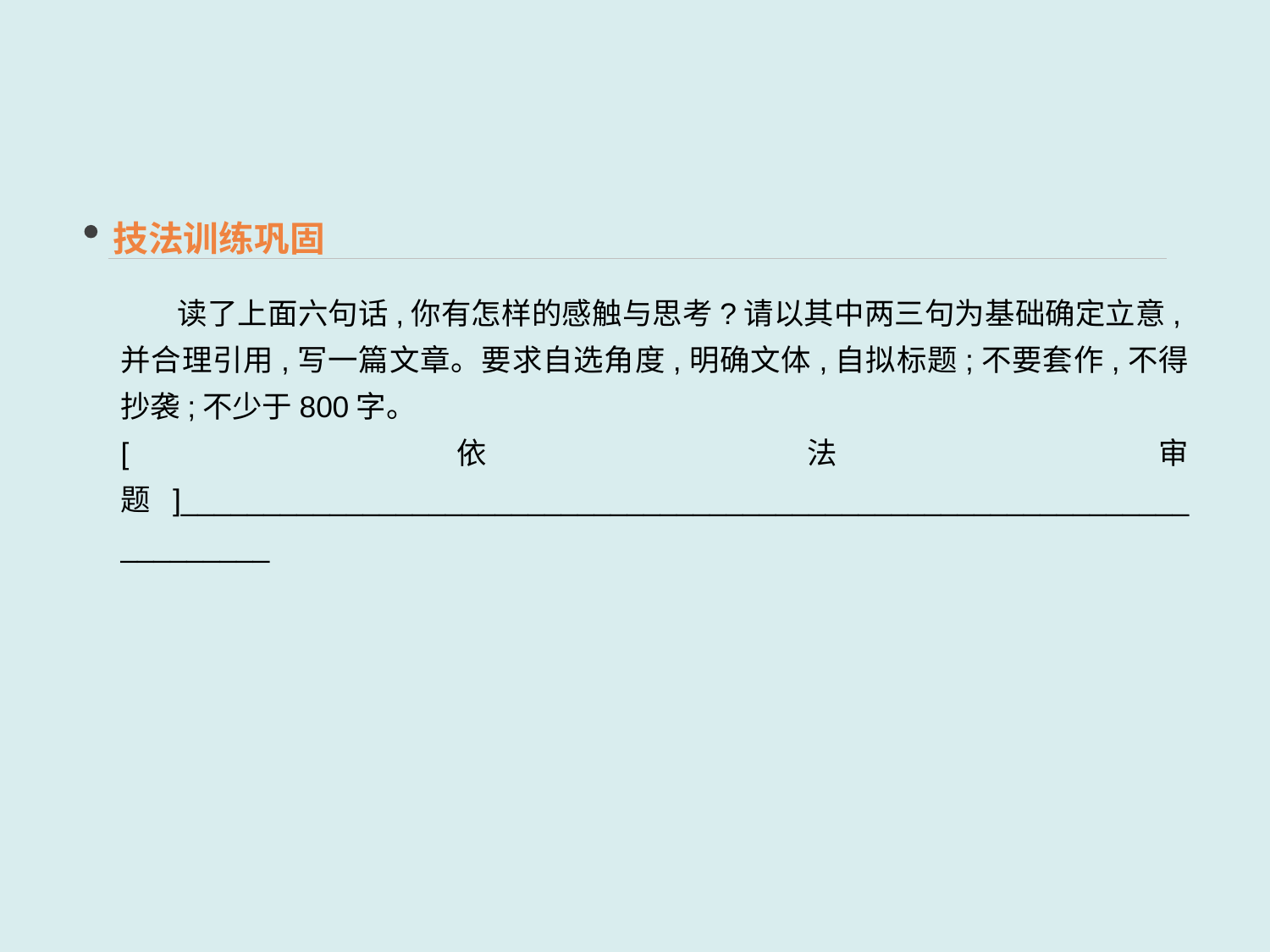

技法训练巩固

       读了上面六句话,你有怎样的感触与思考?请以其中两三句为基础确定立意,并合理引用,写一篇文章。要求自选角度,明确文体,自拟标题;不要套作,不得抄袭;不少于800字。
[依法审题]______________________________________________________________________